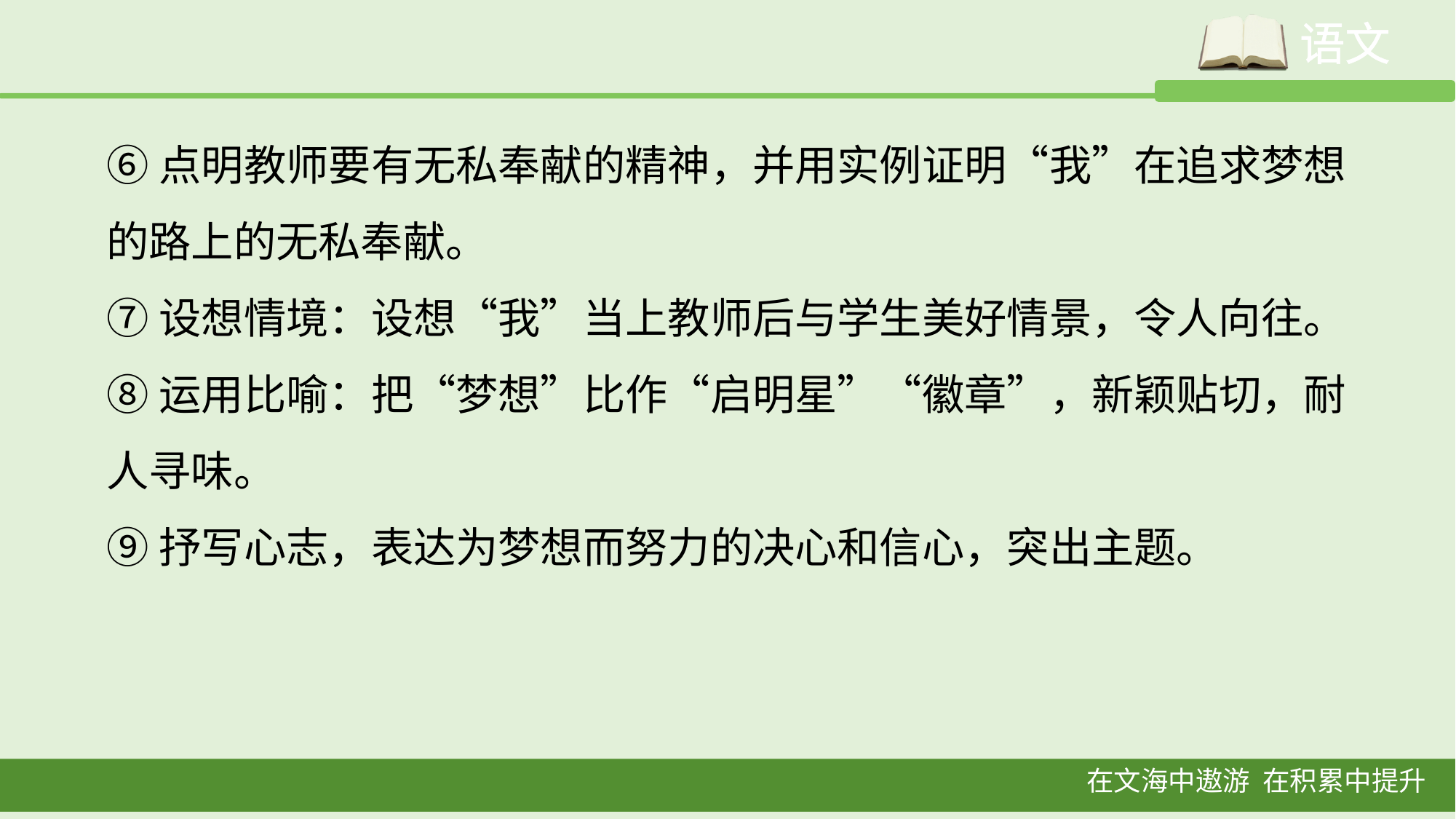

⑥点明教师要有无私奉献的精神，并用实例证明“我”在追求梦想的路上的无私奉献。
⑦设想情境：设想“我”当上教师后与学生美好情景，令人向往。
⑧运用比喻：把“梦想”比作“启明星”“徽章”，新颖贴切，耐人寻味。
⑨抒写心志，表达为梦想而努力的决心和信心，突出主题。